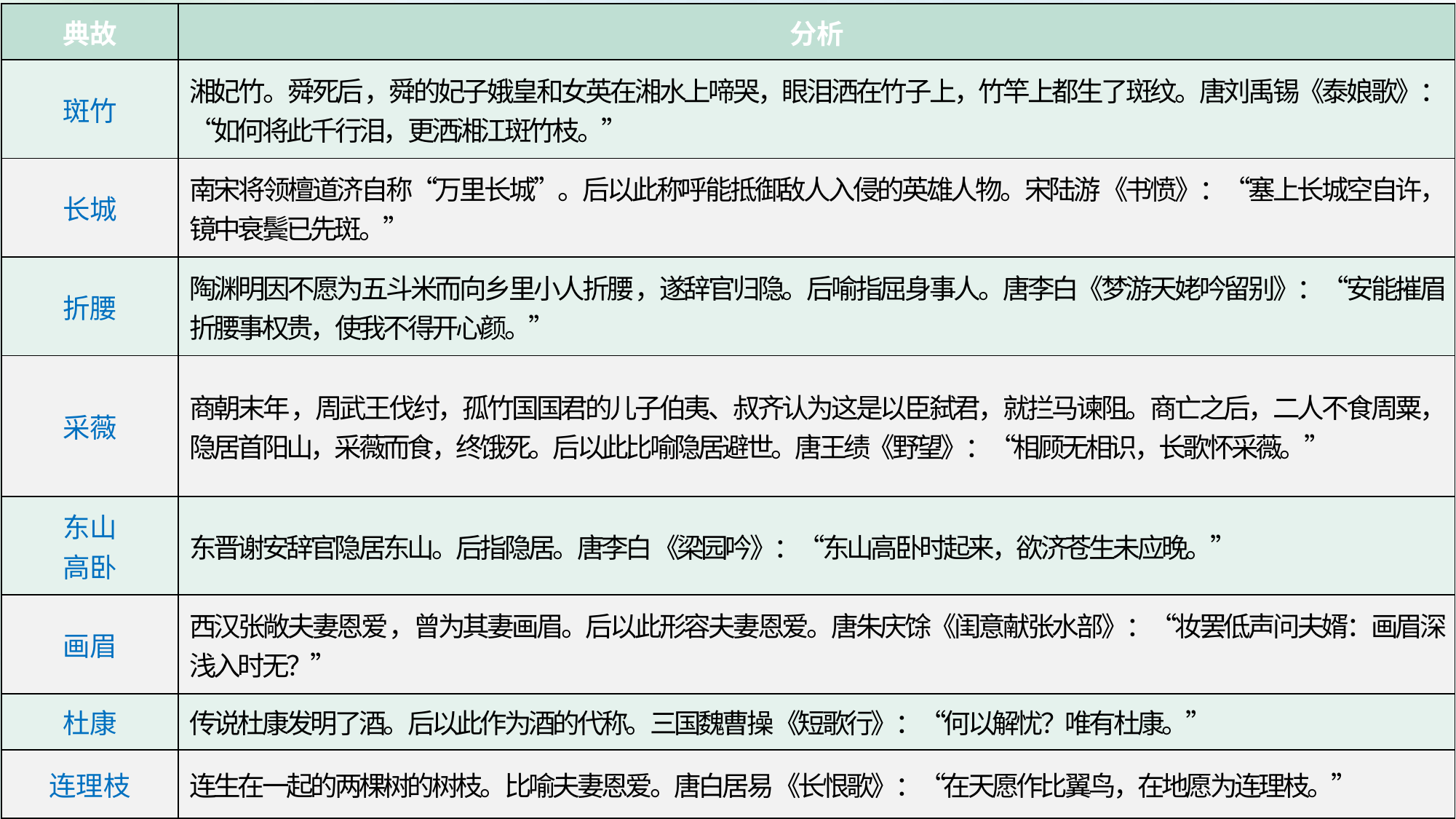

| 典故 | 分析 |
| --- | --- |
| 斑竹 | 湘妃竹。舜死后，舜的妃子娥皇和女英在湘水上啼哭，眼泪洒在竹子上，竹竿上都生了斑纹。唐刘禹锡《泰娘歌》：“如何将此千行泪，更洒湘江斑竹枝。” |
| 长城 | 南宋将领檀道济自称“万里长城”。后以此称呼能抵御敌人入侵的英雄人物。宋陆游《书愤》：“塞上长城空自许，镜中衰鬓已先斑。” |
| 折腰 | 陶渊明因不愿为五斗米而向乡里小人折腰，遂辞官归隐。后喻指屈身事人。唐李白《梦游天姥吟留别》：“安能摧眉折腰事权贵，使我不得开心颜。” |
| 采薇 | 商朝末年，周武王伐纣，孤竹国国君的儿子伯夷、叔齐认为这是以臣弑君，就拦马谏阻。商亡之后，二人不食周粟，隐居首阳山，采薇而食，终饿死。后以此比喻隐居避世。唐王绩《野望》：“相顾无相识，长歌怀采薇。” |
| 东山 高卧 | 东晋谢安辞官隐居东山。后指隐居。唐李白《梁园吟》：“东山高卧时起来，欲济苍生未应晚。” |
| 画眉 | 西汉张敞夫妻恩爱，曾为其妻画眉。后以此形容夫妻恩爱。唐朱庆馀《闺意献张水部》：“妆罢低声问夫婿：画眉深浅入时无？” |
| 杜康 | 传说杜康发明了酒。后以此作为酒的代称。三国魏曹操《短歌行》：“何以解忧？唯有杜康。” |
| 连理枝 | 连生在一起的两棵树的树枝。比喻夫妻恩爱。唐白居易《长恨歌》：“在天愿作比翼鸟，在地愿为连理枝。” |